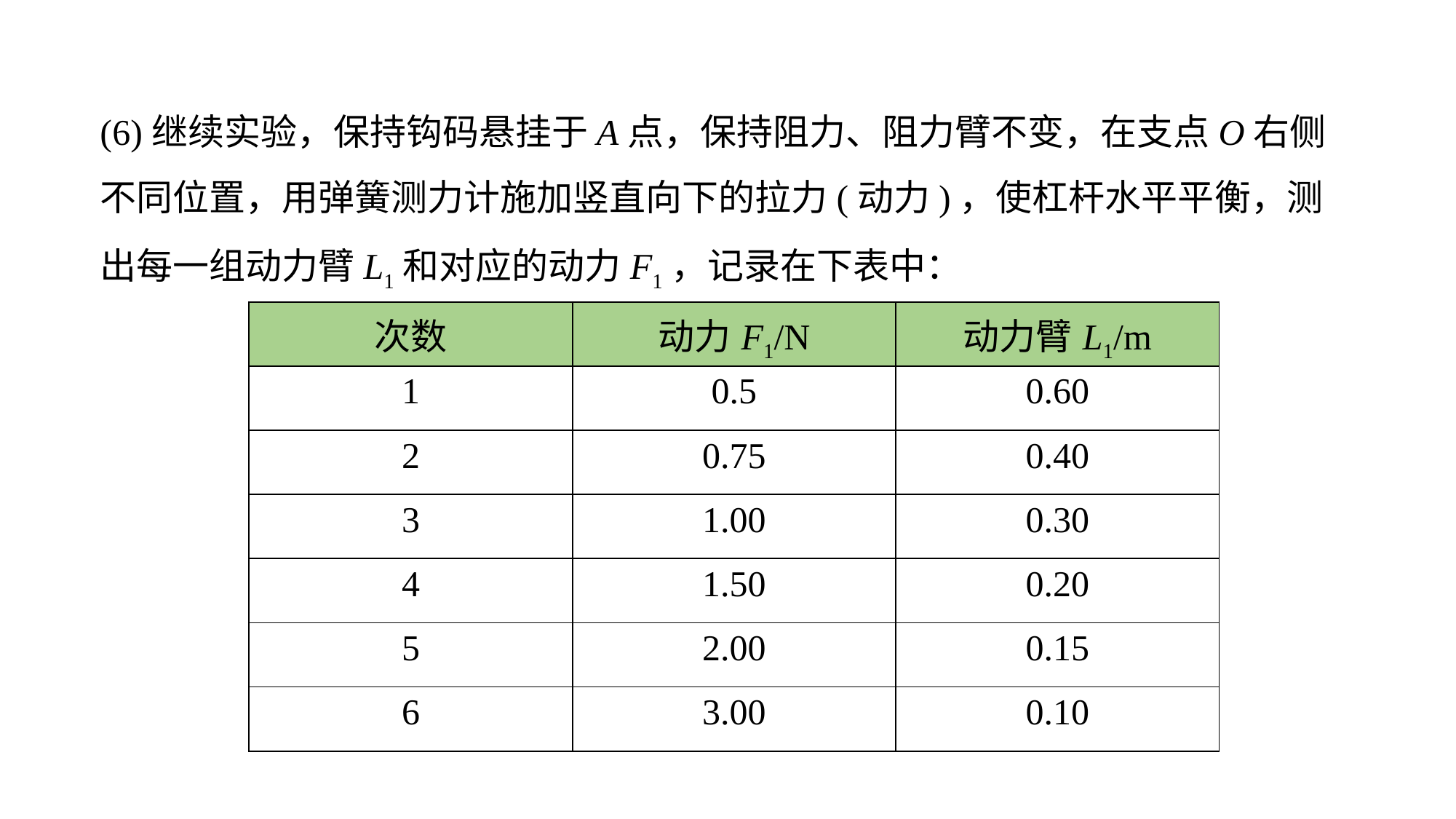

(6)继续实验，保持钩码悬挂于A点，保持阻力、阻力臂不变，在支点O右侧不同位置，用弹簧测力计施加竖直向下的拉力(动力)，使杠杆水平平衡，测出每一组动力臂L1和对应的动力F1，记录在下表中：
| 次数 | 动力F1/N | 动力臂L1/m |
| --- | --- | --- |
| 1 | 0.5 | 0.60 |
| 2 | 0.75 | 0.40 |
| 3 | 1.00 | 0.30 |
| 4 | 1.50 | 0.20 |
| 5 | 2.00 | 0.15 |
| 6 | 3.00 | 0.10 |